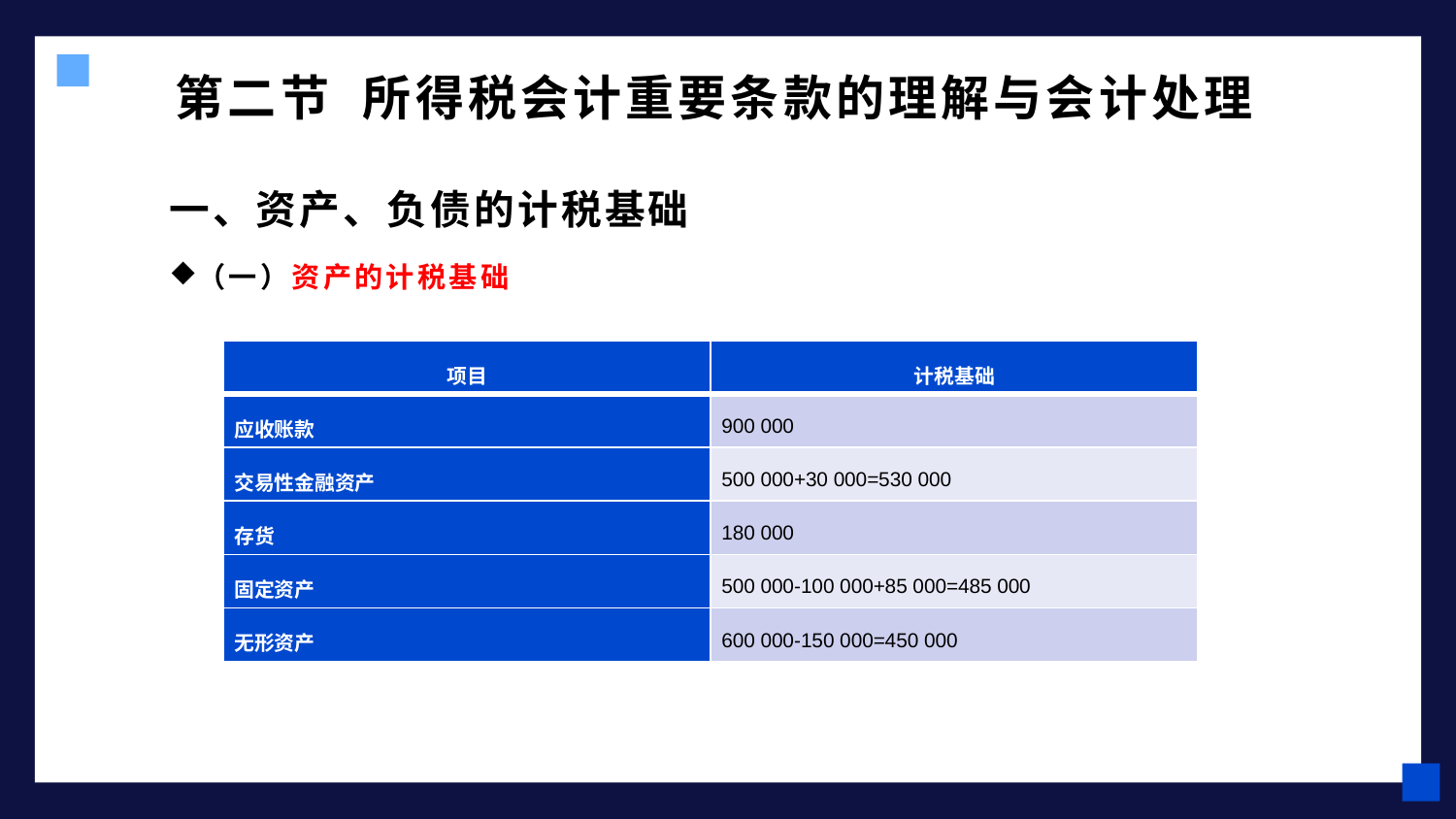

# 第二节  所得税会计重要条款的理解与会计处理
一、资产、负债的计税基础
（一）资产的计税基础

| 项目 | 计税基础 |
| --- | --- |
| 应收账款 | 900 000 |
| 交易性金融资产 | 500 000+30 000=530 000 |
| 存货 | 180 000 |
| 固定资产 | 500 000-100 000+85 000=485 000 |
| 无形资产 | 600 000-150 000=450 000 |